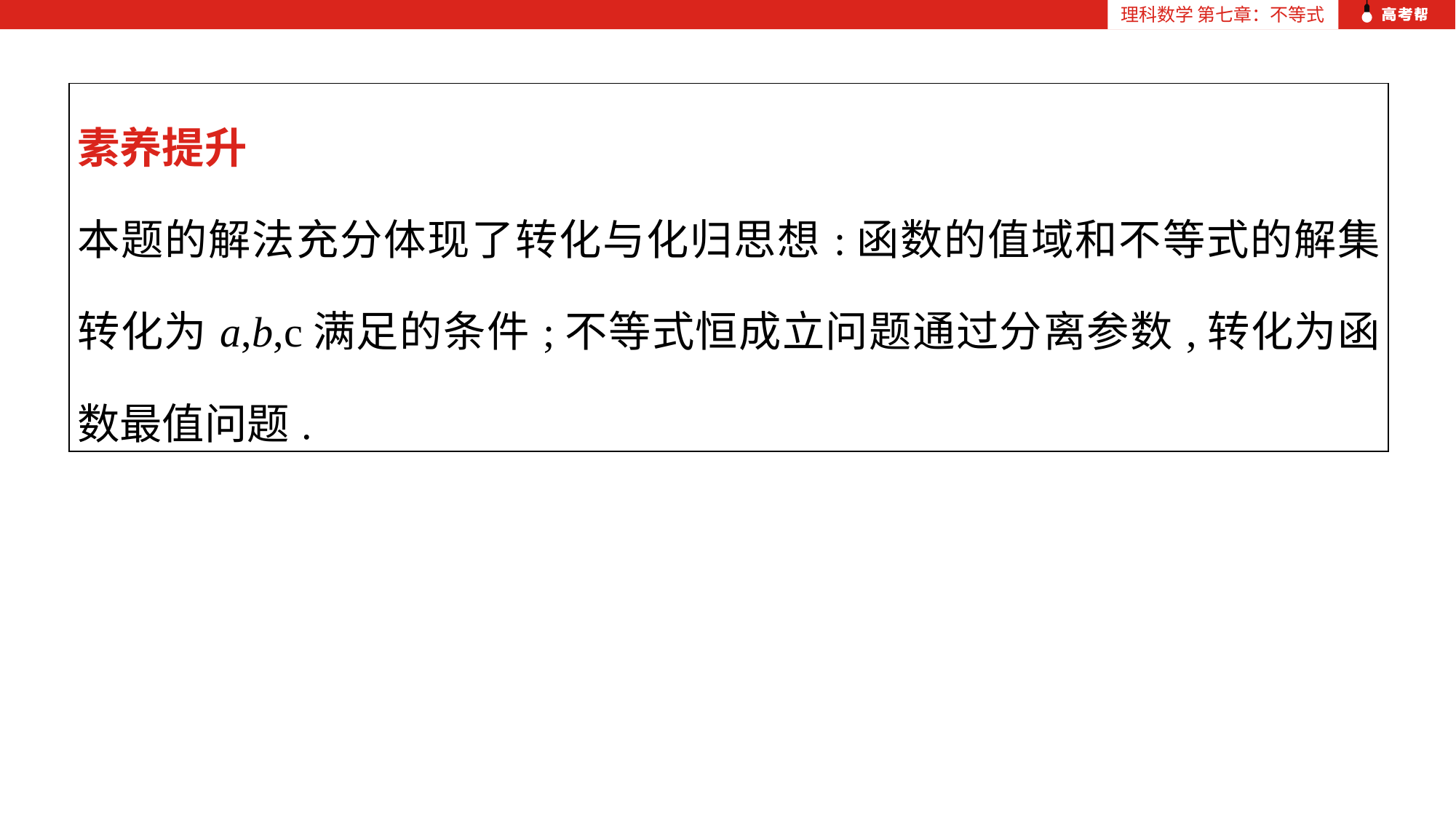

| 素养提升 本题的解法充分体现了转化与化归思想:函数的值域和不等式的解集转化为a,b,c满足的条件;不等式恒成立问题通过分离参数,转化为函数最值问题. |
| --- |